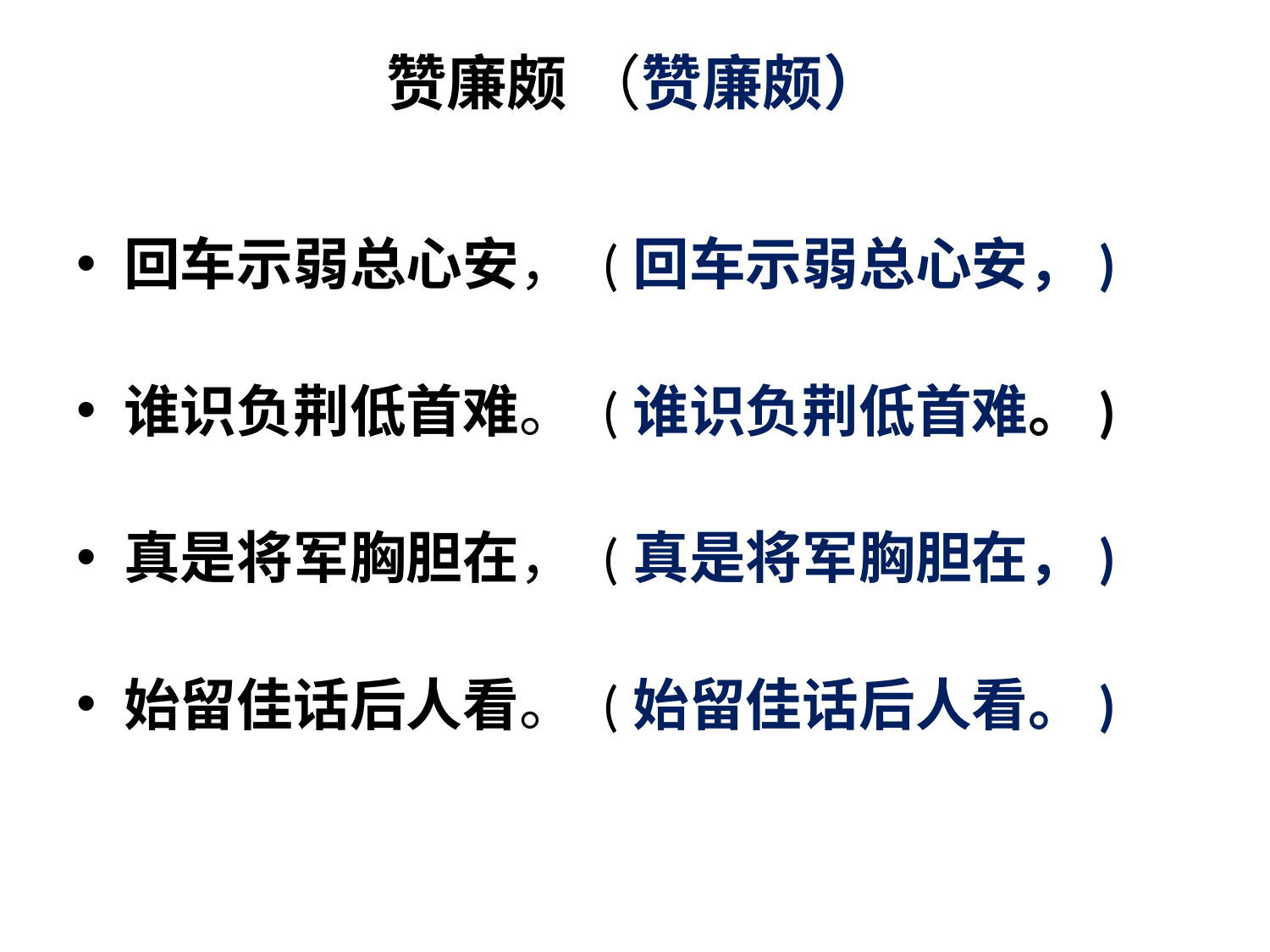

# 赞廉颇 （赞廉颇）
回车示弱总心安， (回车示弱总心安，)
谁识负荆低首难。 (谁识负荆低首难。)
真是将军胸胆在， (真是将军胸胆在，)
始留佳话后人看。 (始留佳话后人看。)